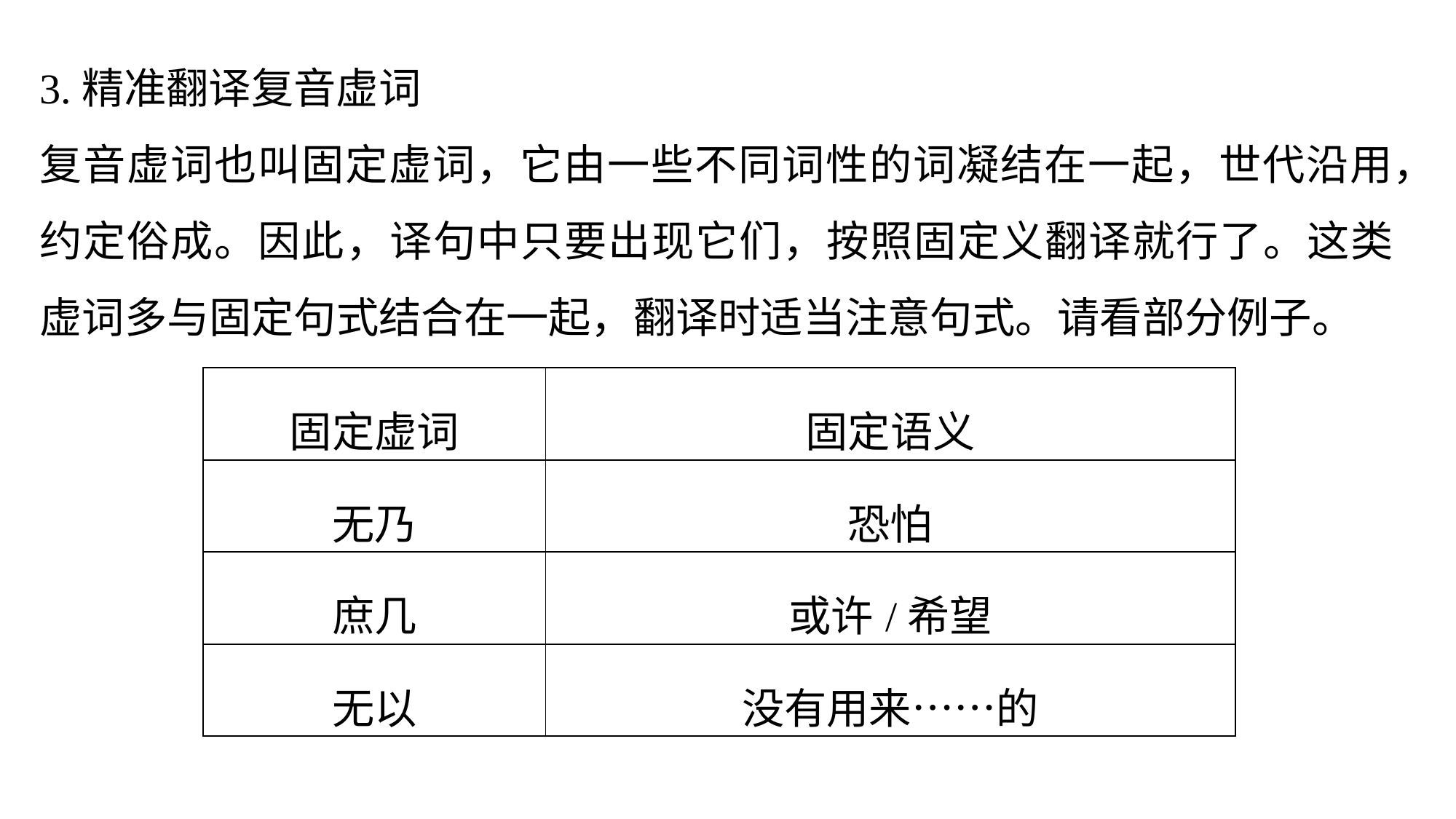

3.精准翻译复音虚词
复音虚词也叫固定虚词，它由一些不同词性的词凝结在一起，世代沿用，约定俗成。因此，译句中只要出现它们，按照固定义翻译就行了。这类虚词多与固定句式结合在一起，翻译时适当注意句式。请看部分例子。
| 固定虚词 | 固定语义 |
| --- | --- |
| 无乃 | 恐怕 |
| 庶几 | 或许/希望 |
| 无以 | 没有用来……的 |